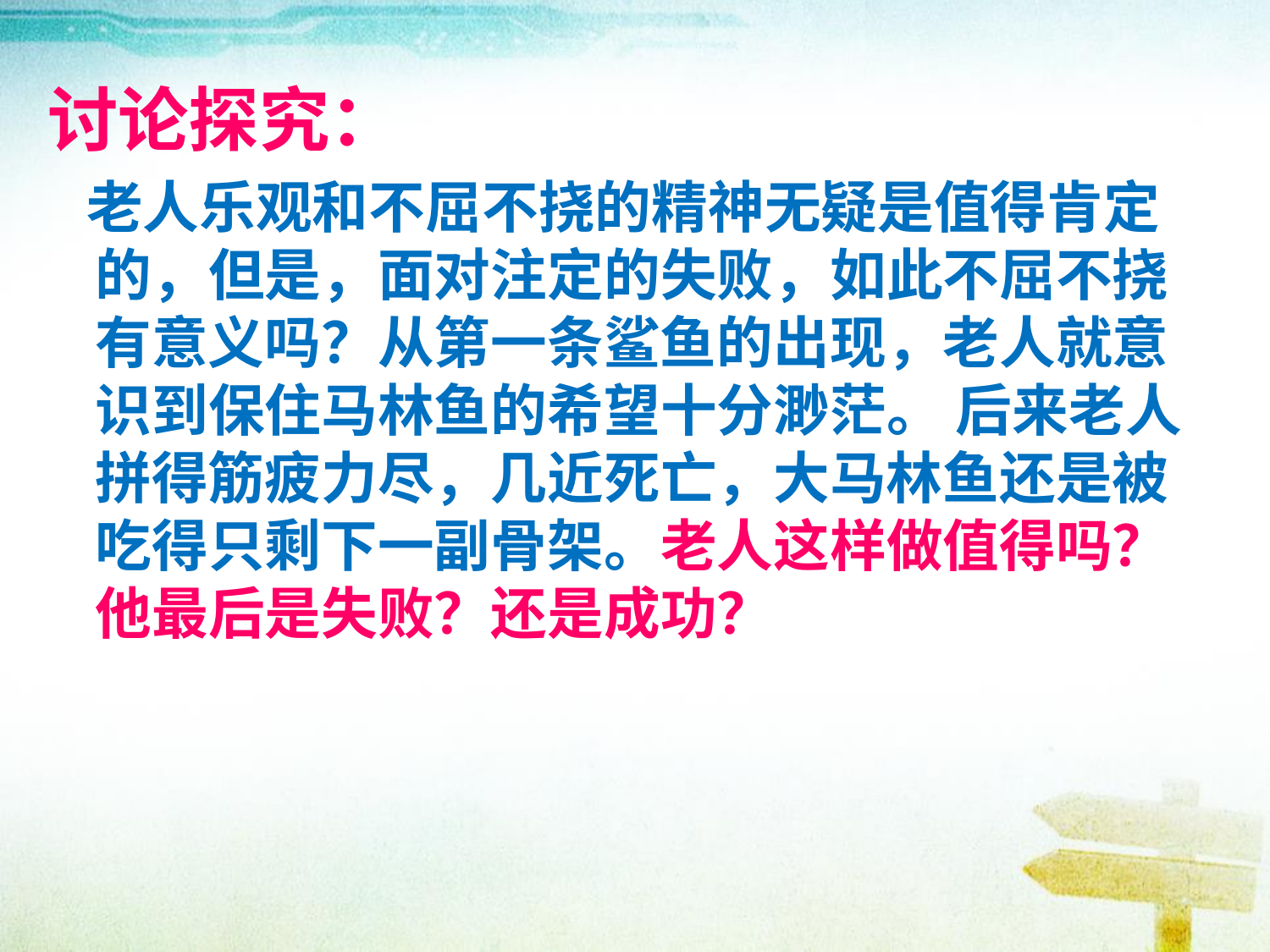

讨论探究：
  老人乐观和不屈不挠的精神无疑是值得肯定的，但是，面对注定的失败，如此不屈不挠有意义吗？从第一条鲨鱼的出现，老人就意识到保住马林鱼的希望十分渺茫。 后来老人拼得筋疲力尽，几近死亡，大马林鱼还是被吃得只剩下一副骨架。老人这样做值得吗？他最后是失败？还是成功？